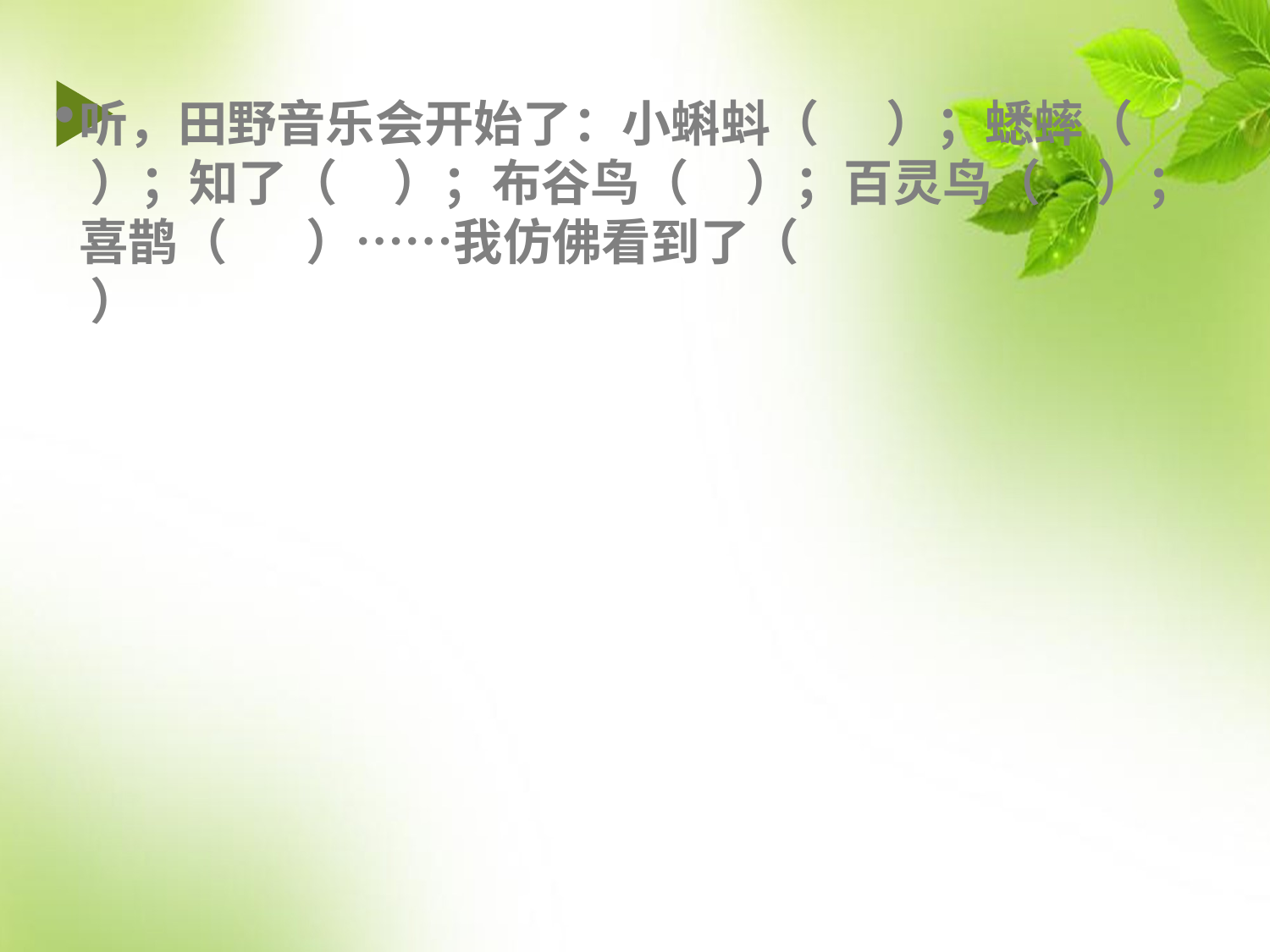

#
听，田野音乐会开始了：小蝌蚪（      ）；蟋蟀（     ）；知了（     ）；布谷鸟（     ）；百灵鸟（     ）；喜鹊（       ）……我仿佛看到了（                                     ）